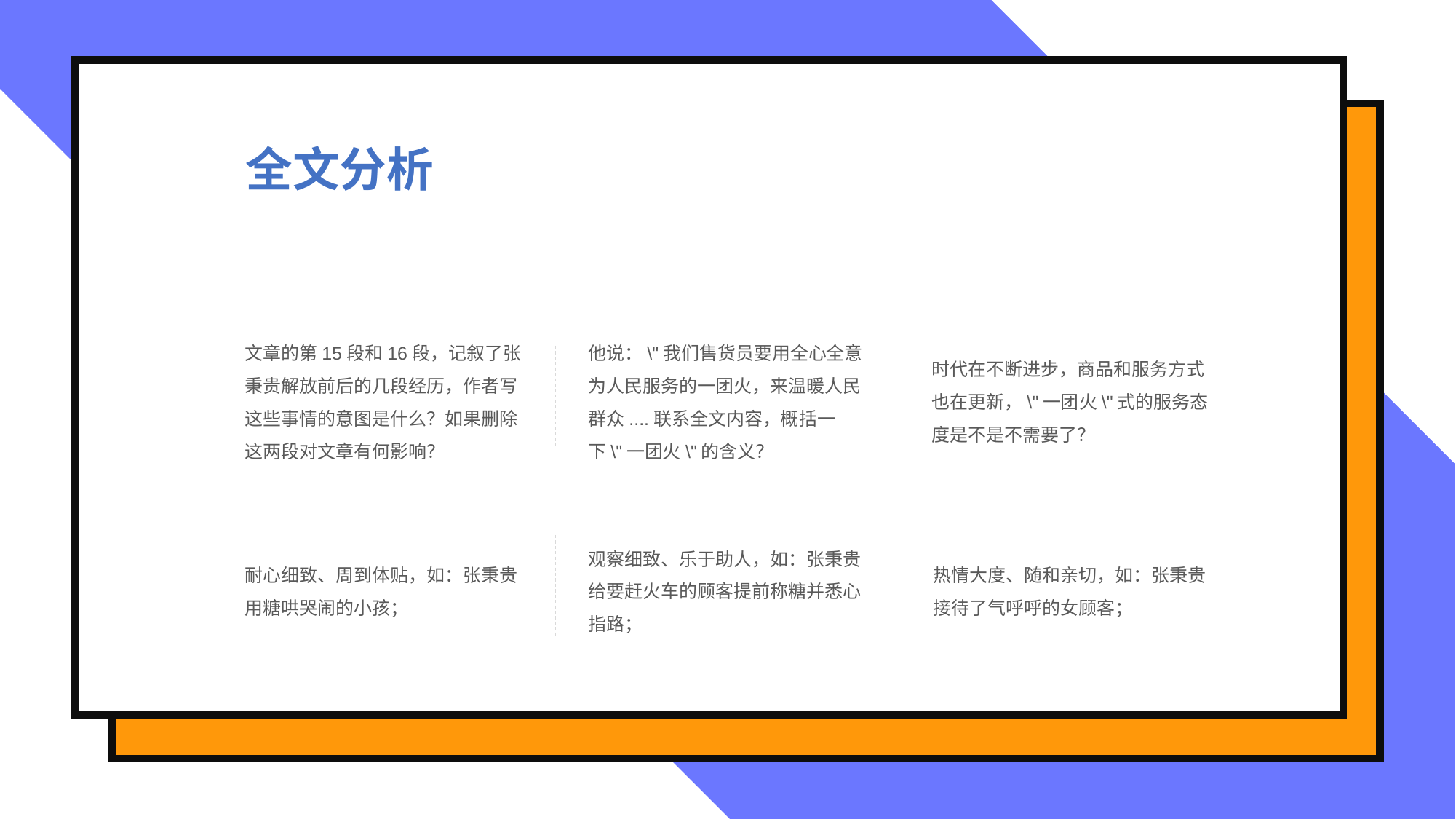

全文分析
文章的第15段和16段，记叙了张秉贵解放前后的几段经历，作者写这些事情的意图是什么？如果删除这两段对文章有何影响？
他说：\"我们售货员要用全心全意为人民服务的一团火，来温暖人民群众....联系全文内容，概括一下\"一团火\"的含义？
时代在不断进步，商品和服务方式也在更新，\"一团火\"式的服务态度是不是不需要了？
耐心细致、周到体贴，如：张秉贵用糖哄哭闹的小孩；
观察细致、乐于助人，如：张秉贵给要赶火车的顾客提前称糖并悉心指路；
热情大度、随和亲切，如：张秉贵接待了气呼呼的女顾客；